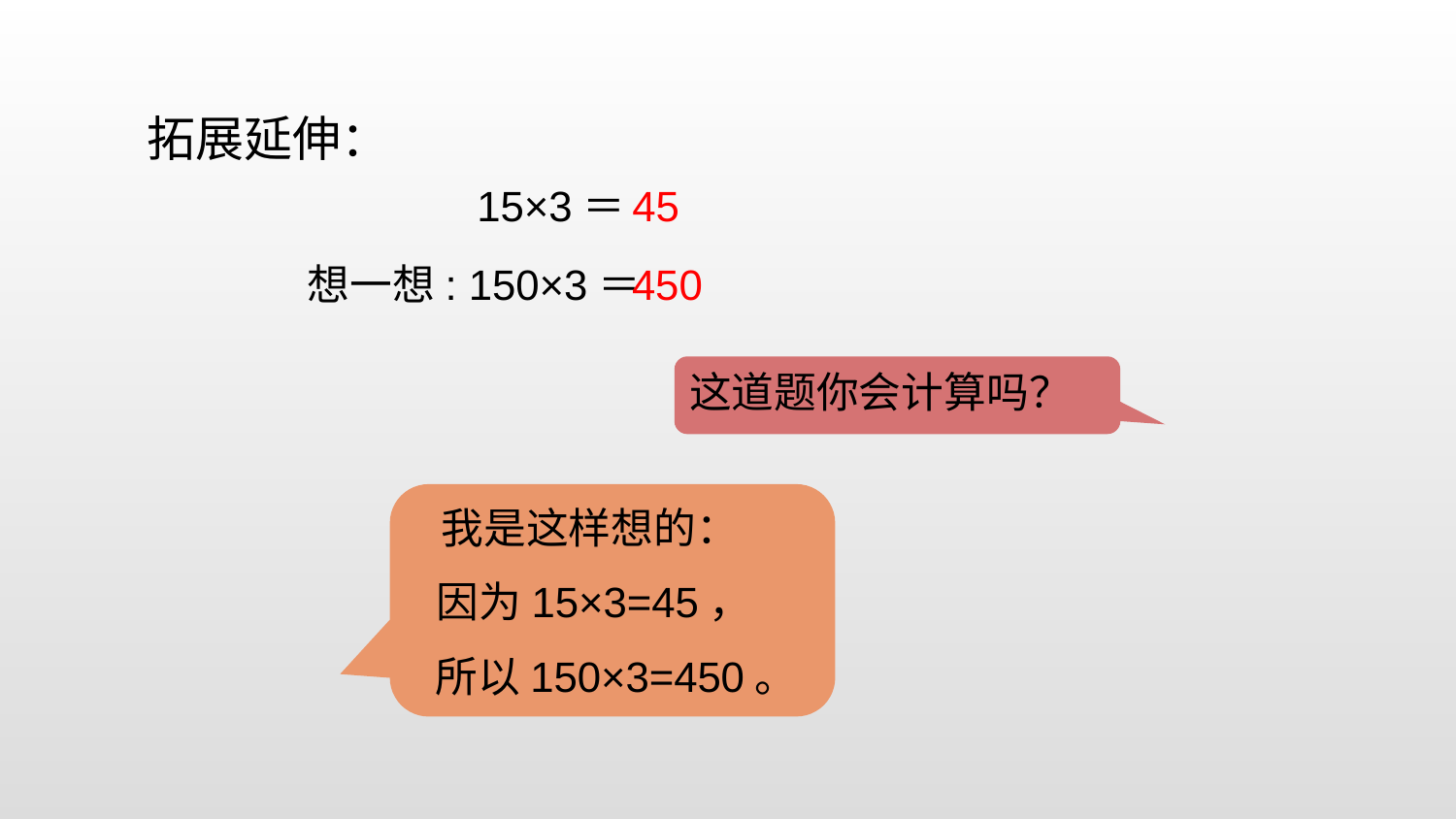

拓展延伸：
  15×3＝
45
想一想: 150×3＝
450
这道题你会计算吗？
  我是这样想的：

因为15×3=45，
所以150×3=450。